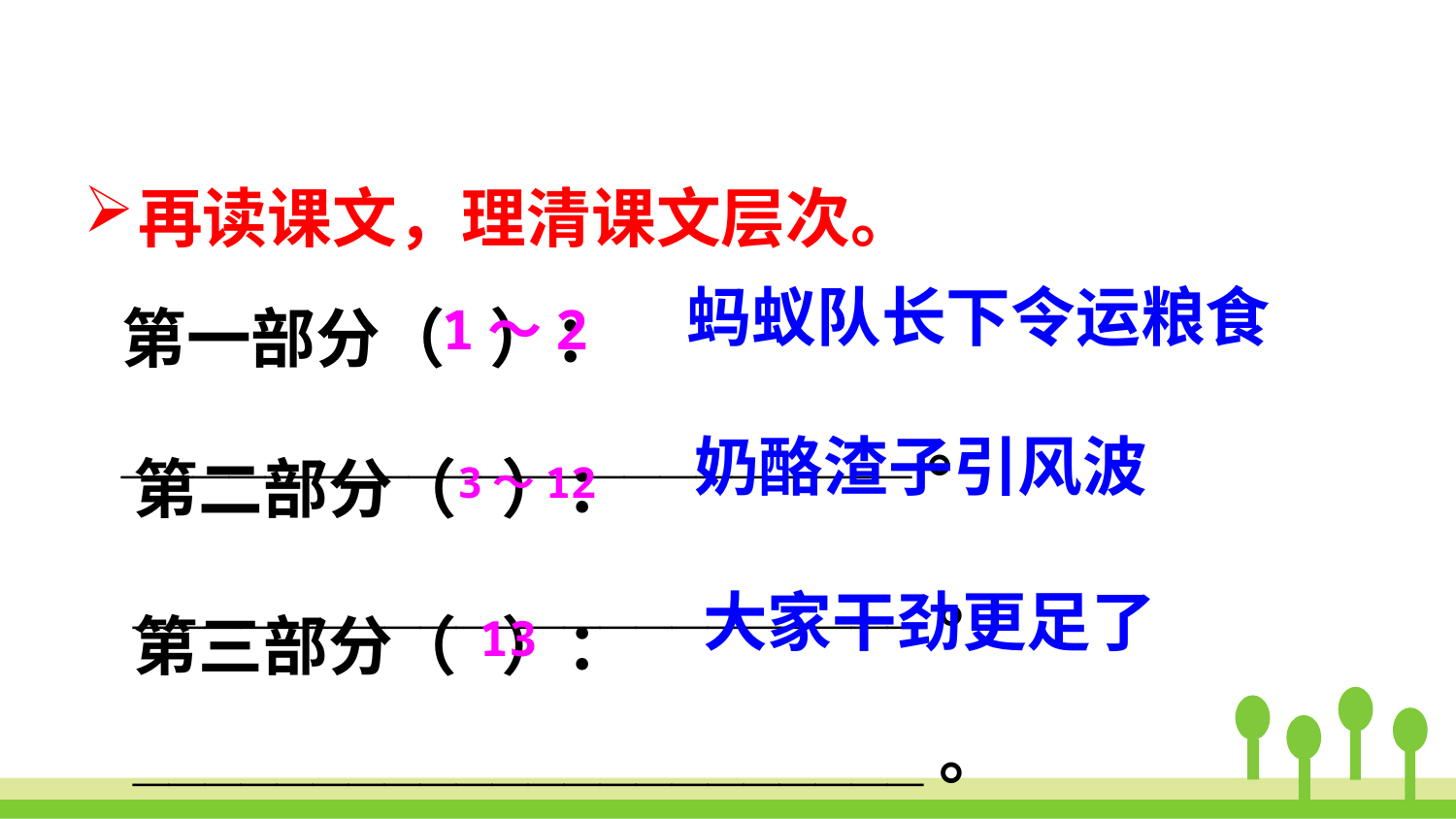

再读课文，理清课文层次。
状元成才路
状元成才路
状元成才路
状元成才路
状元成才路
状元成才路
状元成才路
状元成才路
状元成才路
状元成才路
状元成才路
状元成才路
状元成才路
状元成才路
状元成才路
状元成才路
状元成才路
第一部分（   ）：______________________。
状元成才路
蚂蚁队长下令运粮食
状元成才路
1～2
状元成才路
状元成才路
状元成才路
状元成才路
状元成才路
状元成才路
状元成才路
状元成才路
状元成才路
状元成才路
状元成才路
状元成才路
状元成才路
状元成才路
状元成才路
状元成才路
状元成才路
状元成才路
状元成才路
状元成才路
状元成才路
状元成才路
状元成才路
状元成才路
状元成才路
状元成才路
状元成才路
状元成才路
状元成才路
状元成才路
状元成才路
状元成才路
第二部分（   ）：______________________。
状元成才路
状元成才路
状元成才路
状元成才路
奶酪渣子引风波
状元成才路
状元成才路
状元成才路
状元成才路
3～12
状元成才路
状元成才路
状元成才路
状元成才路
状元成才路
状元成才路
状元成才路
状元成才路
状元成才路
状元成才路
状元成才路
状元成才路
状元成才路
状元成才路
状元成才路
状元成才路
状元成才路
状元成才路
状元成才路
状元成才路
状元成才路
状元成才路
状元成才路
状元成才路
状元成才路
状元成才路
状元成才路
状元成才路
状元成才路
第三部分（   ）：______________________。
状元成才路
状元成才路
大家干劲更足了
状元成才路
13
状元成才路
状元成才路
状元成才路
状元成才路
状元成才路
状元成才路
状元成才路
状元成才路
状元成才路